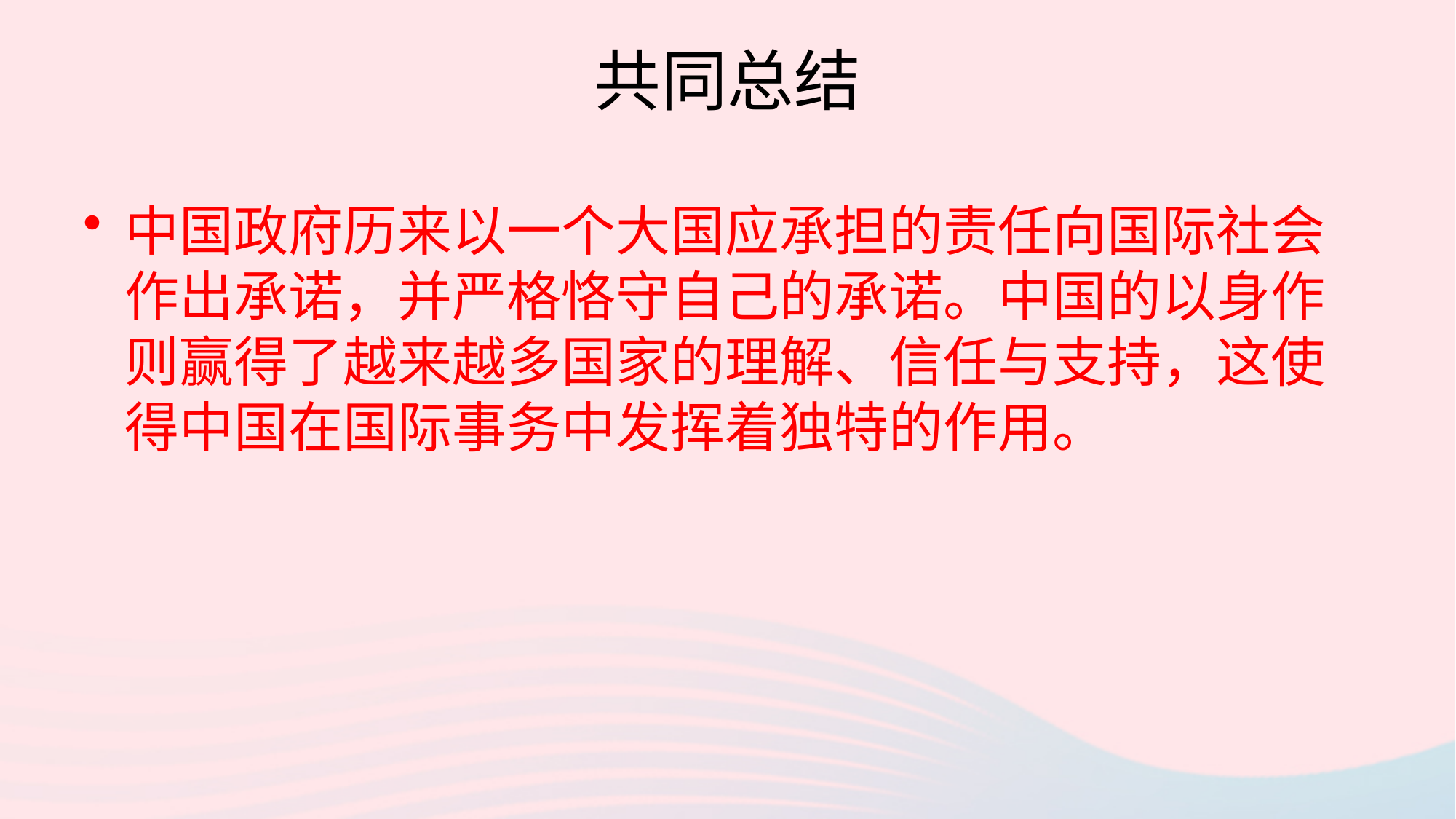

# 共同总结
中国政府历来以一个大国应承担的责任向国际社会作出承诺，并严格恪守自己的承诺。中国的以身作则赢得了越来越多国家的理解、信任与支持，这使得中国在国际事务中发挥着独特的作用。